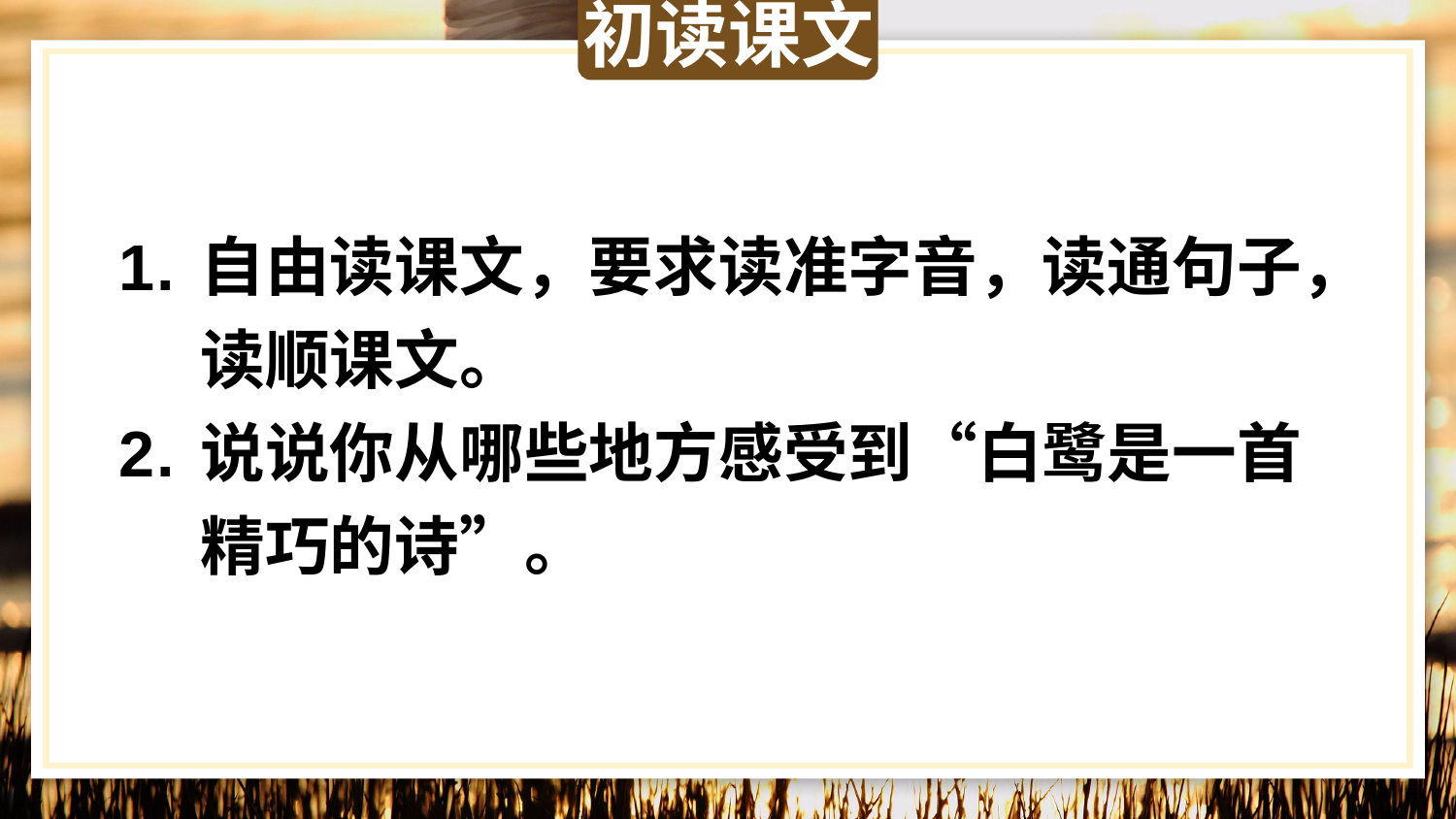

初读课文
自由读课文，要求读准字音，读通句子，读顺课文。
说说你从哪些地方感受到“白鹭是一首精巧的诗”。